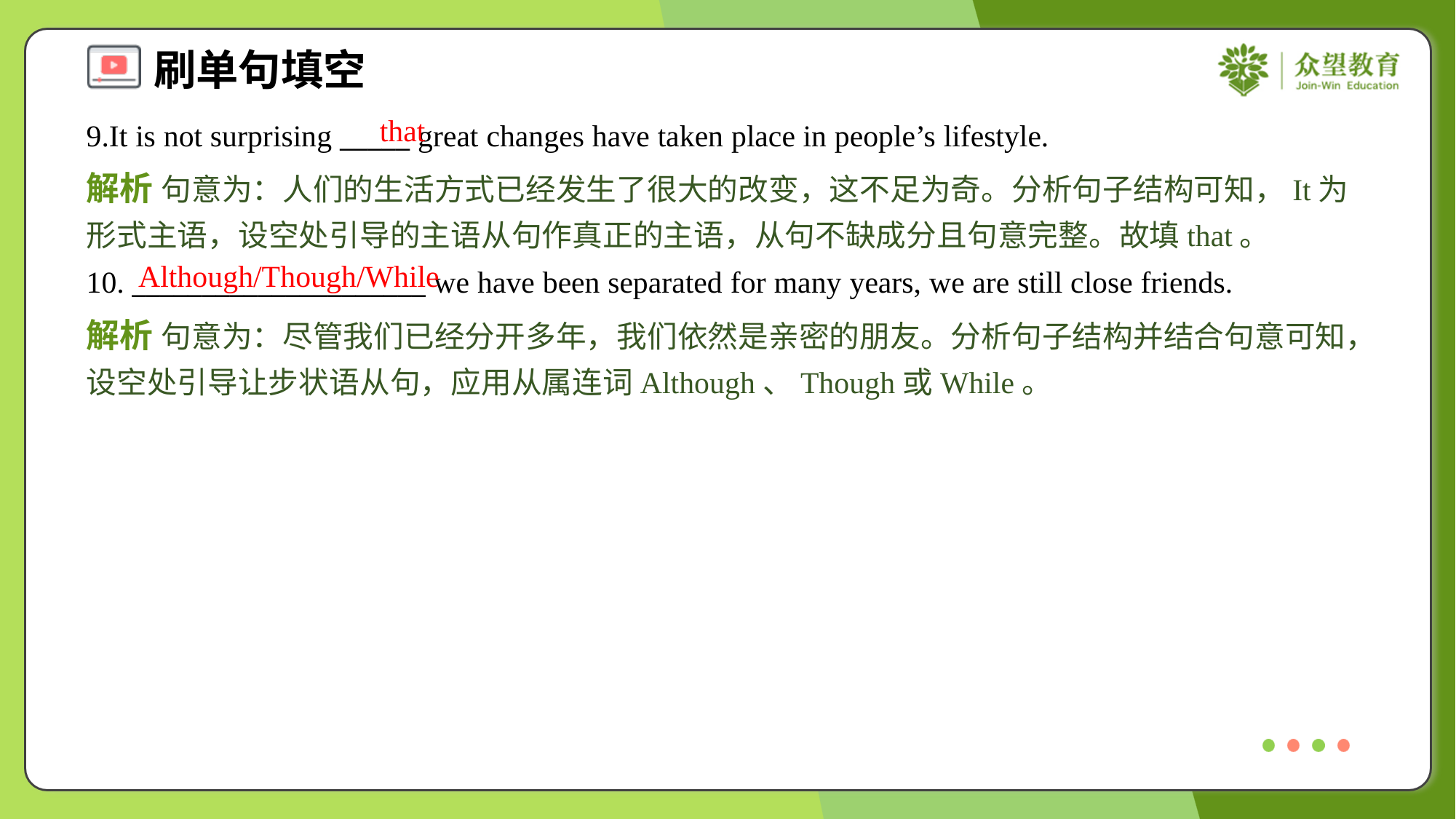

that
9.It is not surprising _____ great changes have taken place in people’s lifestyle.
解析 句意为：人们的生活方式已经发生了很大的改变，这不足为奇。分析句子结构可知，It为形式主语，设空处引导的主语从句作真正的主语，从句不缺成分且句意完整。故填that。
Although/Though/While
10. _____________________ we have been separated for many years, we are still close friends.
解析 句意为：尽管我们已经分开多年，我们依然是亲密的朋友。分析句子结构并结合句意可知，设空处引导让步状语从句，应用从属连词Although、Though或While。